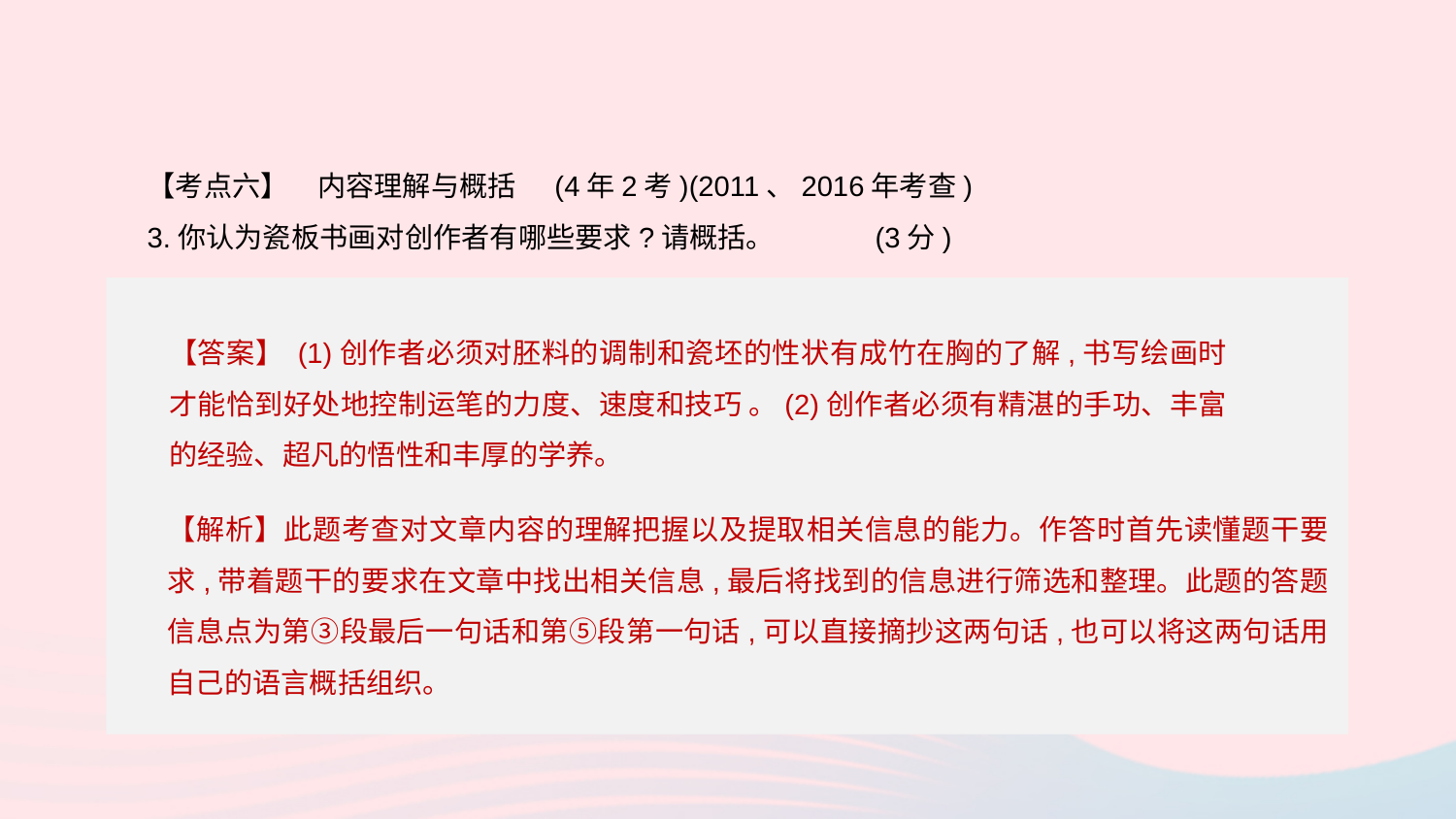

【考点六】　内容理解与概括     (4年2考)(2011、2016年考查)
3.你认为瓷板书画对创作者有哪些要求?请概括。	(3分)

【答案】 (1)创作者必须对胚料的调制和瓷坯的性状有成竹在胸的了解,书写绘画时才能恰到好处地控制运笔的力度、速度和技巧 。(2)创作者必须有精湛的手功、丰富的经验、超凡的悟性和丰厚的学养。

【解析】此题考查对文章内容的理解把握以及提取相关信息的能力。作答时首先读懂题干要求,带着题干的要求在文章中找出相关信息,最后将找到的信息进行筛选和整理。此题的答题信息点为第③段最后一句话和第⑤段第一句话,可以直接摘抄这两句话,也可以将这两句话用自己的语言概括组织。